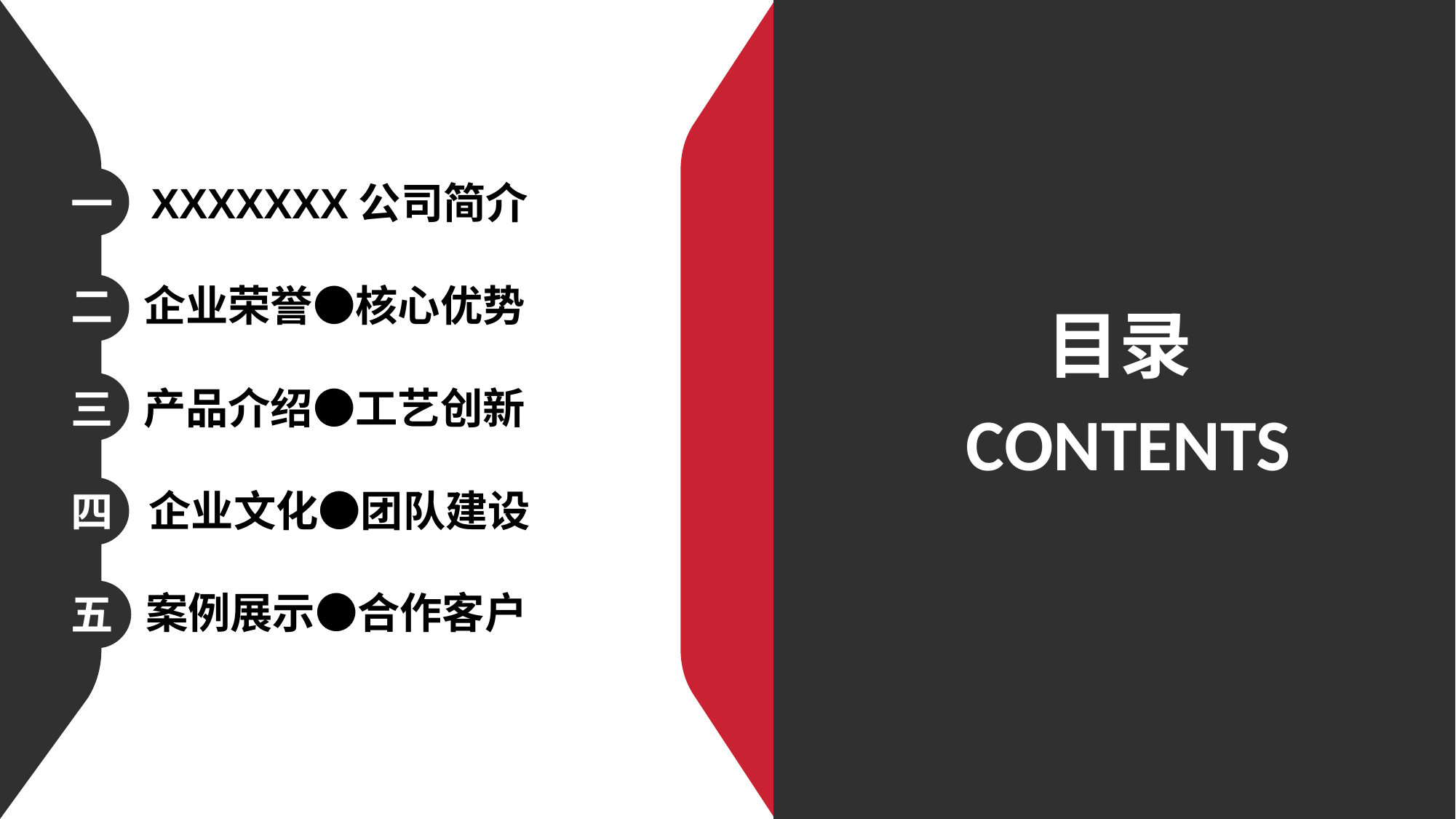

一
XXXXXXX公司简介
企业荣誉●核心优势
二

三
产品介绍●工艺创新

四
企业文化●团队建设

五
案例展示●合作客户
目录
CONTENTS